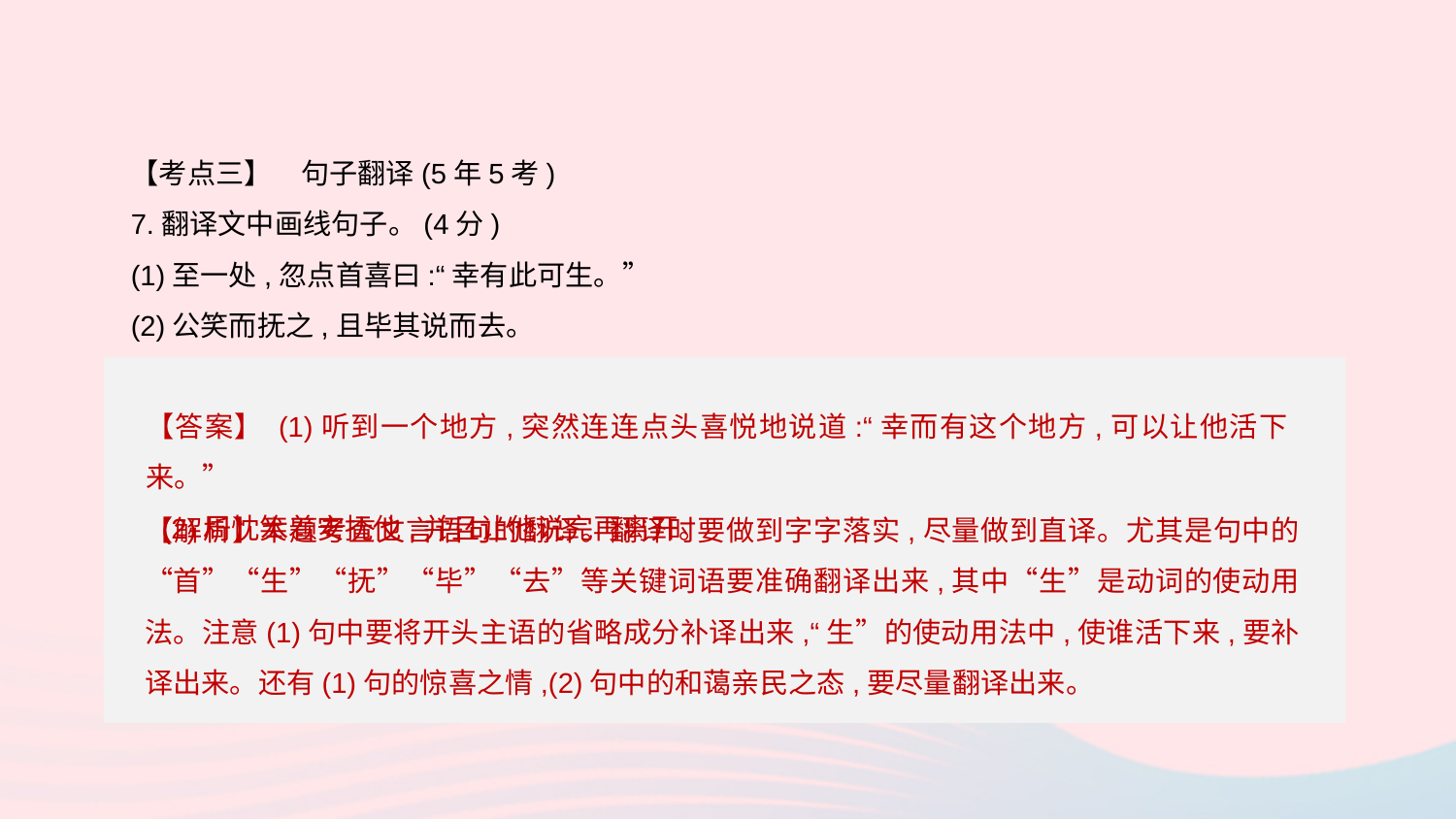

【考点三】　句子翻译(5年5考)
7.翻译文中画线句子。(4分)
(1)至一处,忽点首喜曰:“幸有此可生。”
(2)公笑而抚之,且毕其说而去。

【答案】 (1)听到一个地方,突然连连点头喜悦地说道:“幸而有这个地方,可以让他活下来。”
  (2)周忱笑着安抚他,并且让他说完再离开。
【解析】本题考查文言语句的翻译。翻译时要做到字字落实,尽量做到直译。尤其是句中的“首”“生”“抚”“毕”“去”等关键词语要准确翻译出来,其中“生”是动词的使动用法。注意(1)句中要将开头主语的省略成分补译出来,“生”的使动用法中,使谁活下来,要补译出来。还有(1)句的惊喜之情,(2)句中的和蔼亲民之态,要尽量翻译出来。